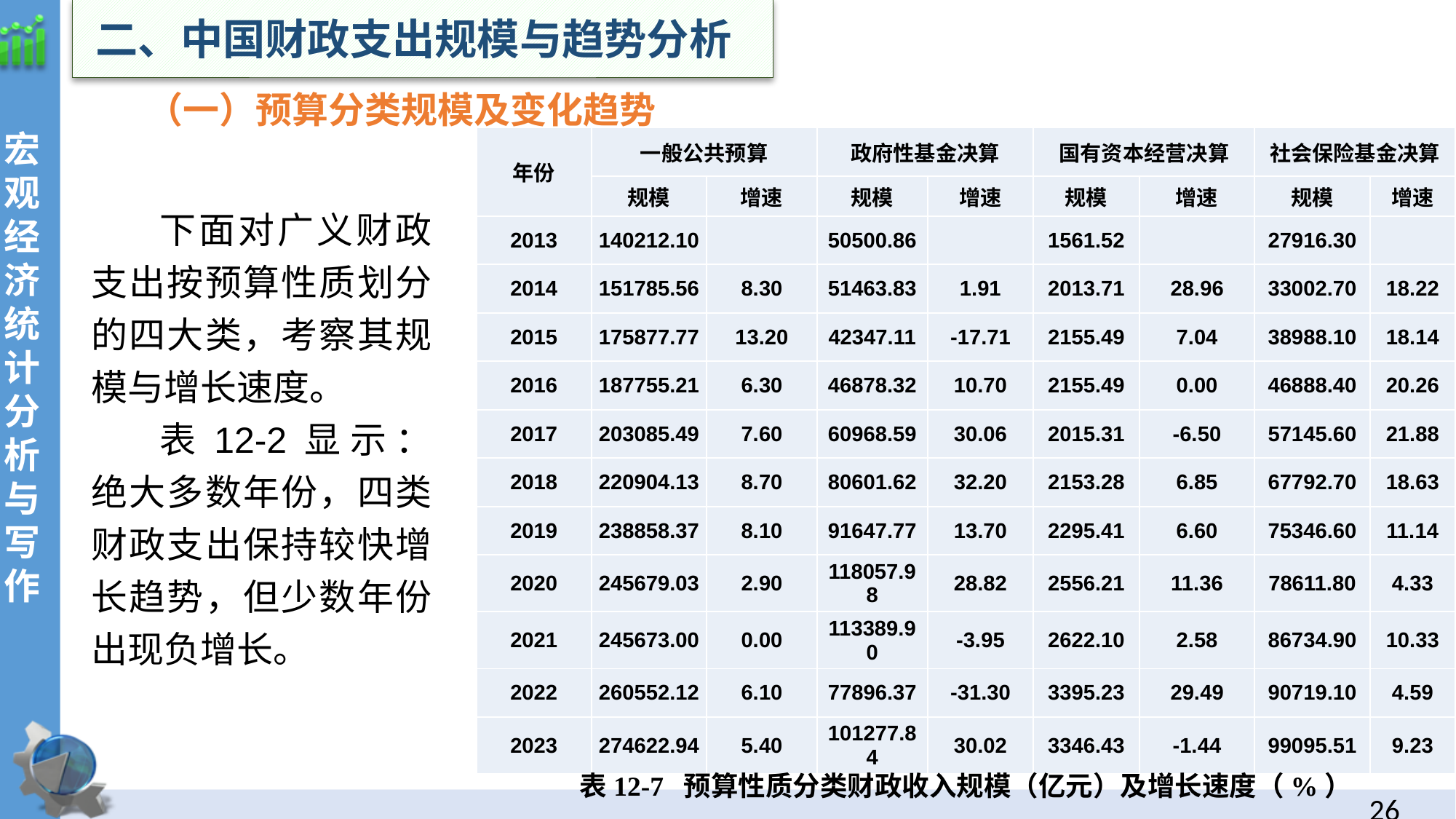

二、中国财政支出规模与趋势分析
   （一）预算分类规模及变化趋势

| 年份 | 一般公共预算 |  | 政府性基金决算 |  | 国有资本经营决算 |  | 社会保险基金决算 |  |
| --- | --- | --- | --- | --- | --- | --- | --- | --- |
|  | 规模 | 增速 | 规模 | 增速 | 规模 | 增速 | 规模 | 增速 |
| 2013 | 140212.10 |  | 50500.86 |  | 1561.52 |  | 27916.30 |  |
| 2014 | 151785.56 | 8.30 | 51463.83 | 1.91 | 2013.71 | 28.96 | 33002.70 | 18.22 |
| 2015 | 175877.77 | 13.20 | 42347.11 | -17.71 | 2155.49 | 7.04 | 38988.10 | 18.14 |
| 2016 | 187755.21 | 6.30 | 46878.32 | 10.70 | 2155.49 | 0.00 | 46888.40 | 20.26 |
| 2017 | 203085.49 | 7.60 | 60968.59 | 30.06 | 2015.31 | -6.50 | 57145.60 | 21.88 |
| 2018 | 220904.13 | 8.70 | 80601.62 | 32.20 | 2153.28 | 6.85 | 67792.70 | 18.63 |
| 2019 | 238858.37 | 8.10 | 91647.77 | 13.70 | 2295.41 | 6.60 | 75346.60 | 11.14 |
| 2020 | 245679.03 | 2.90 | 118057.98 | 28.82 | 2556.21 | 11.36 | 78611.80 | 4.33 |
| 2021 | 245673.00 | 0.00 | 113389.90 | -3.95 | 2622.10 | 2.58 | 86734.90 | 10.33 |
| 2022 | 260552.12 | 6.10 | 77896.37 | -31.30 | 3395.23 | 29.49 | 90719.10 | 4.59 |
| 2023 | 274622.94 | 5.40 | 101277.84 | 30.02 | 3346.43 | -1.44 | 99095.51 | 9.23 |

下面对广义财政支出按预算性质划分的四大类，考察其规模与增长速度。
表12-2显示：绝大多数年份，四类财政支出保持较快增长趋势，但少数年份出现负增长。

表12-7  预算性质分类财政收入规模（亿元）及增长速度（%）
26